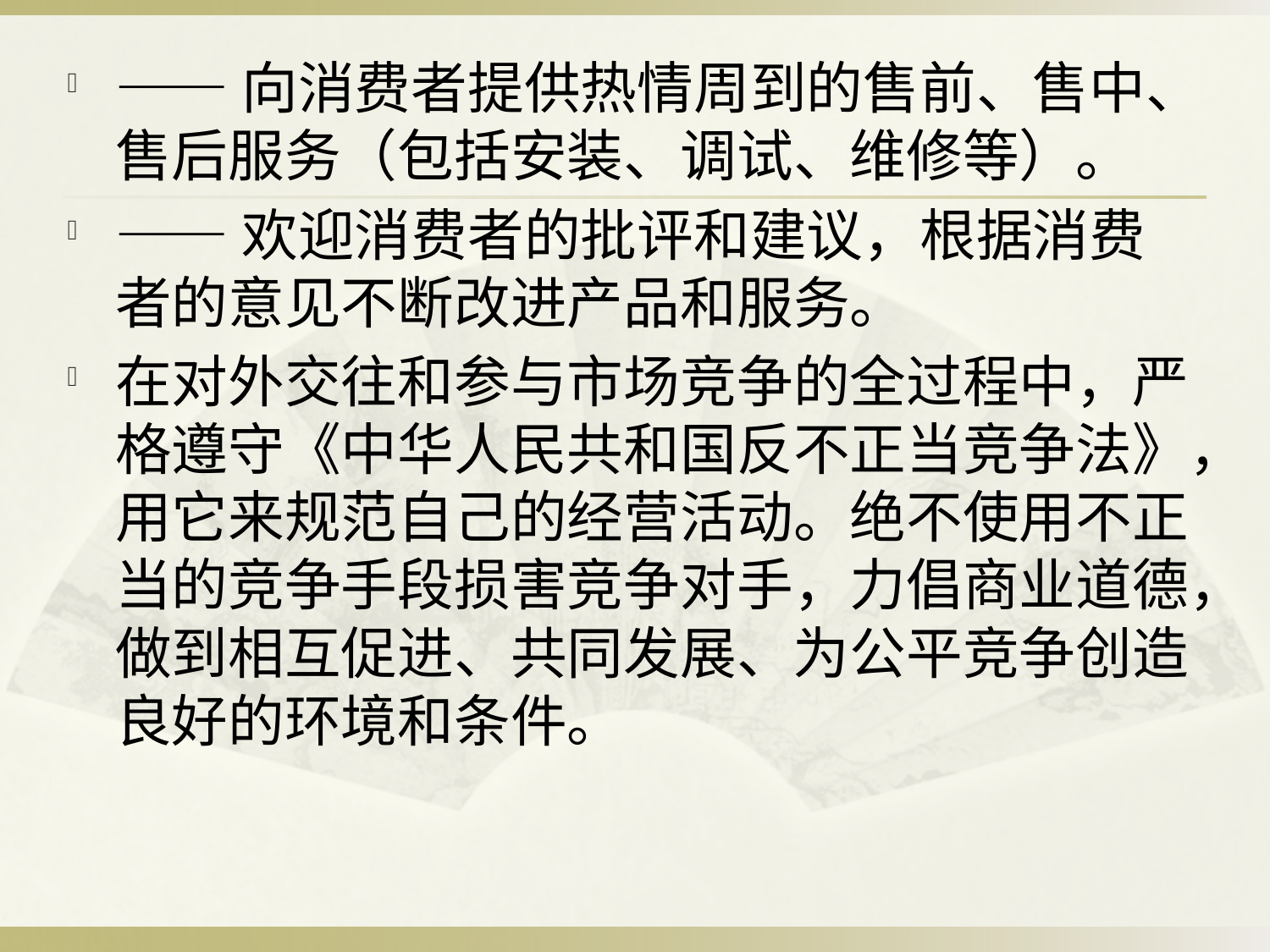

#
——向消费者提供热情周到的售前、售中、售后服务（包括安装、调试、维修等）。
——欢迎消费者的批评和建议，根据消费者的意见不断改进产品和服务。
在对外交往和参与市场竞争的全过程中，严格遵守《中华人民共和国反不正当竞争法》，用它来规范自己的经营活动。绝不使用不正当的竞争手段损害竞争对手，力倡商业道德，做到相互促进、共同发展、为公平竞争创造良好的环境和条件。